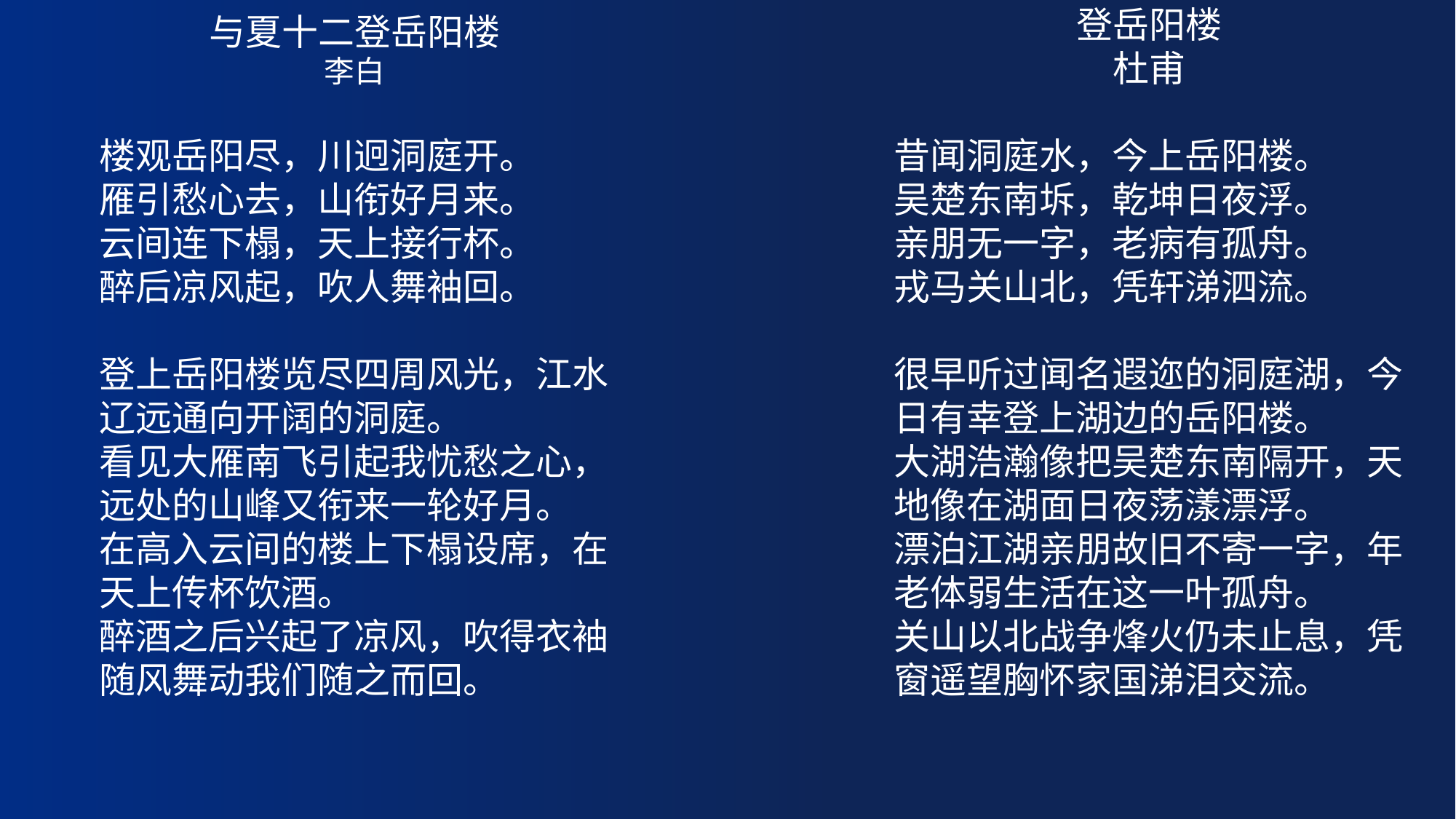

登岳阳楼
杜甫

昔闻洞庭水，今上岳阳楼。
吴楚东南坼，乾坤日夜浮。
亲朋无一字，老病有孤舟。
戎马关山北，凭轩涕泗流。

很早听过闻名遐迩的洞庭湖，今日有幸登上湖边的岳阳楼。
大湖浩瀚像把吴楚东南隔开，天地像在湖面日夜荡漾漂浮。
漂泊江湖亲朋故旧不寄一字，年老体弱生活在这一叶孤舟。
关山以北战争烽火仍未止息，凭窗遥望胸怀家国涕泪交流。
与夏十二登岳阳楼
李白

楼观岳阳尽，川迥洞庭开。
雁引愁心去，山衔好月来。
云间连下榻，天上接行杯。
醉后凉风起，吹人舞袖回。

登上岳阳楼览尽四周风光，江水辽远通向开阔的洞庭。
看见大雁南飞引起我忧愁之心，远处的山峰又衔来一轮好月。
在高入云间的楼上下榻设席，在天上传杯饮酒。
醉酒之后兴起了凉风，吹得衣袖随风舞动我们随之而回。